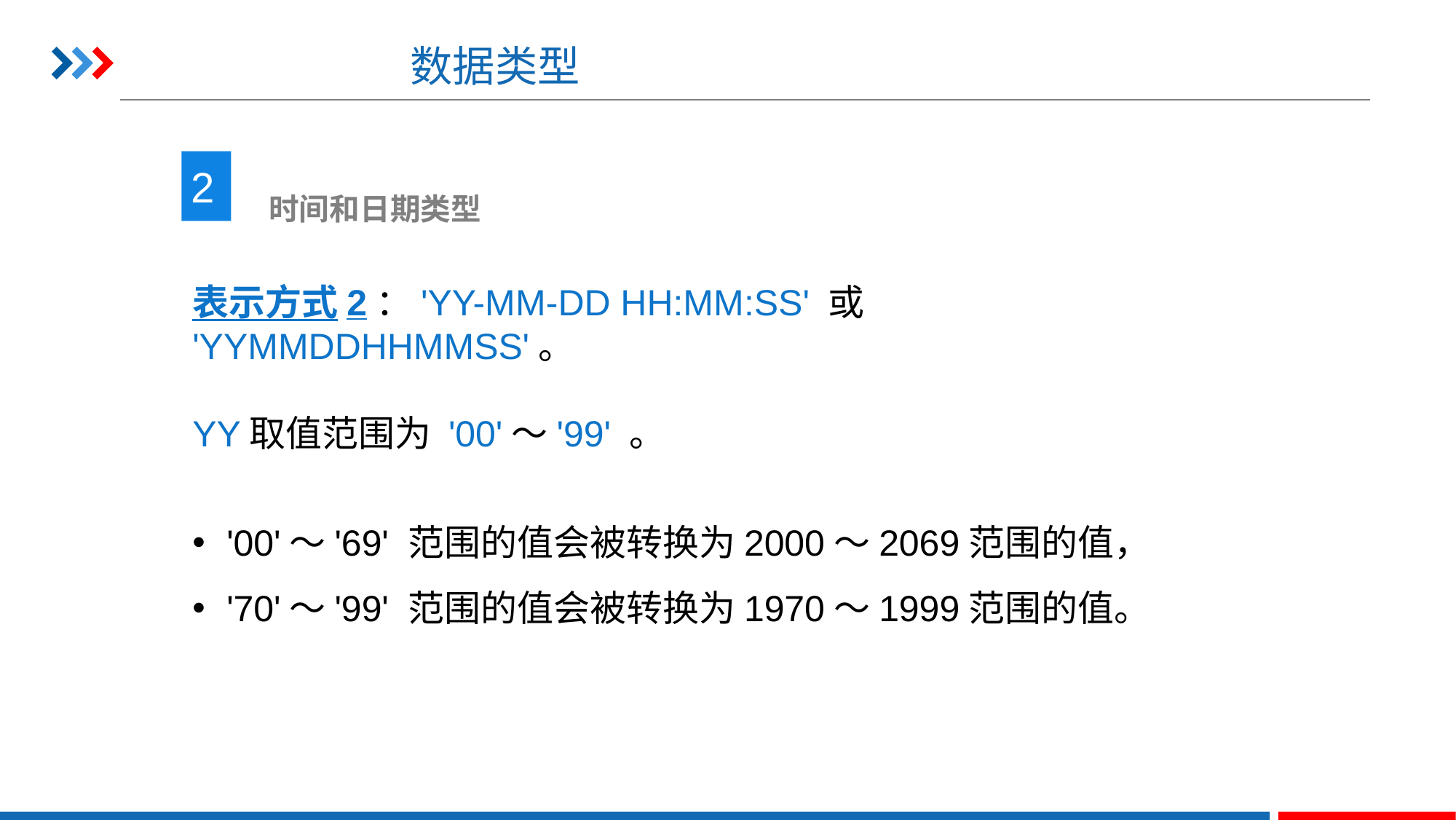

# 数据类型

2
  时间和日期类型
表示方式2：'YY-MM-DD HH:MM:SS' 或 'YYMMDDHHMMSS'。

YY取值范围为 '00'～'99' 。

'00'～'69' 范围的值会被转换为2000～2069范围的值，
'70'～'99' 范围的值会被转换为1970～1999范围的值。